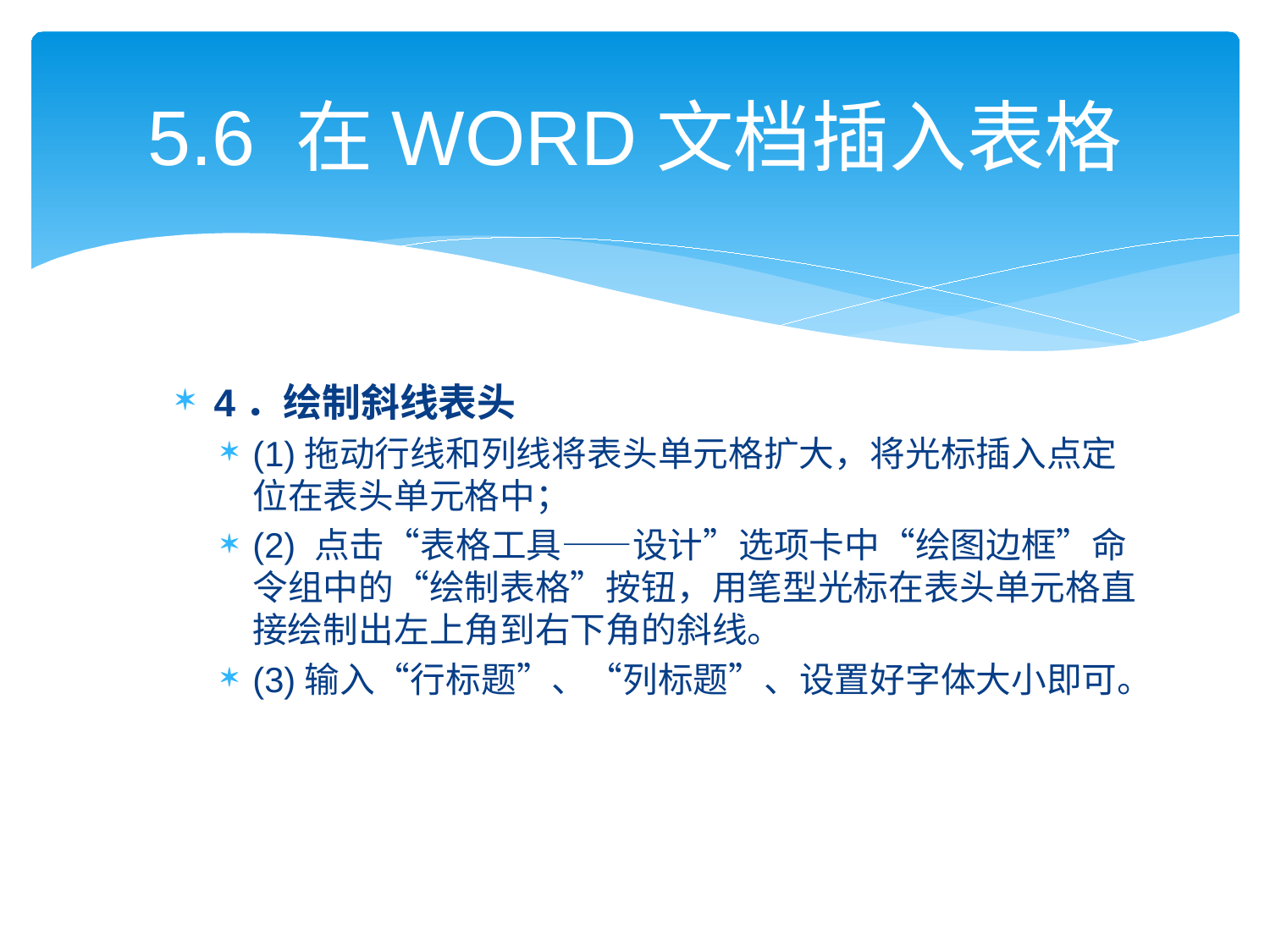

# 5.6 在WORD文档插入表格
4．绘制斜线表头
(1)拖动行线和列线将表头单元格扩大，将光标插入点定位在表头单元格中；
(2) 点击“表格工具——设计”选项卡中“绘图边框”命令组中的“绘制表格”按钮，用笔型光标在表头单元格直接绘制出左上角到右下角的斜线。
(3)输入“行标题”、“列标题”、设置好字体大小即可。